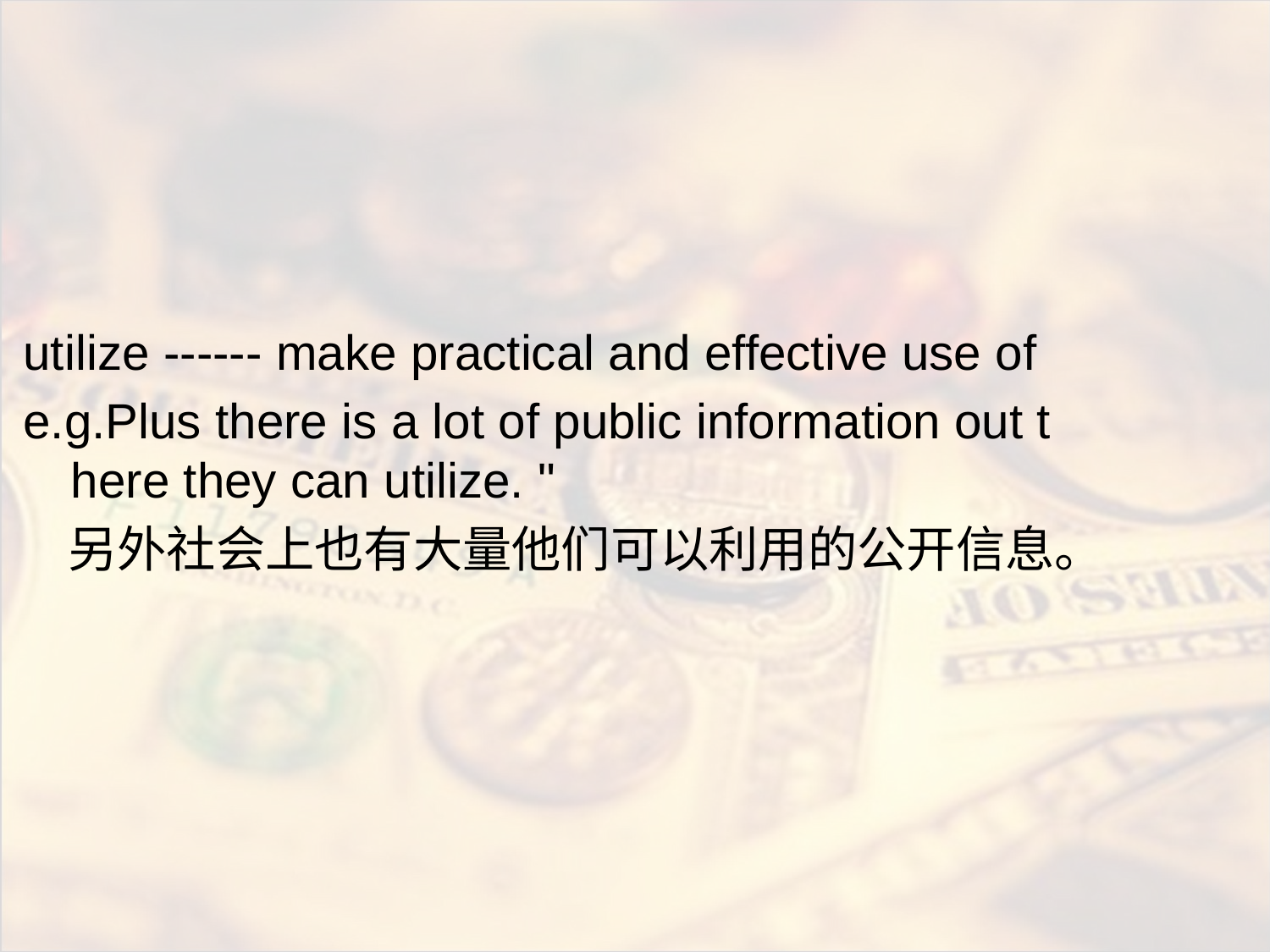

#
utilize ------ make practical and effective use of
e.g.Plus there is a lot of public information out there they can utilize. "
   另外社会上也有大量他们可以利用的公开信息。